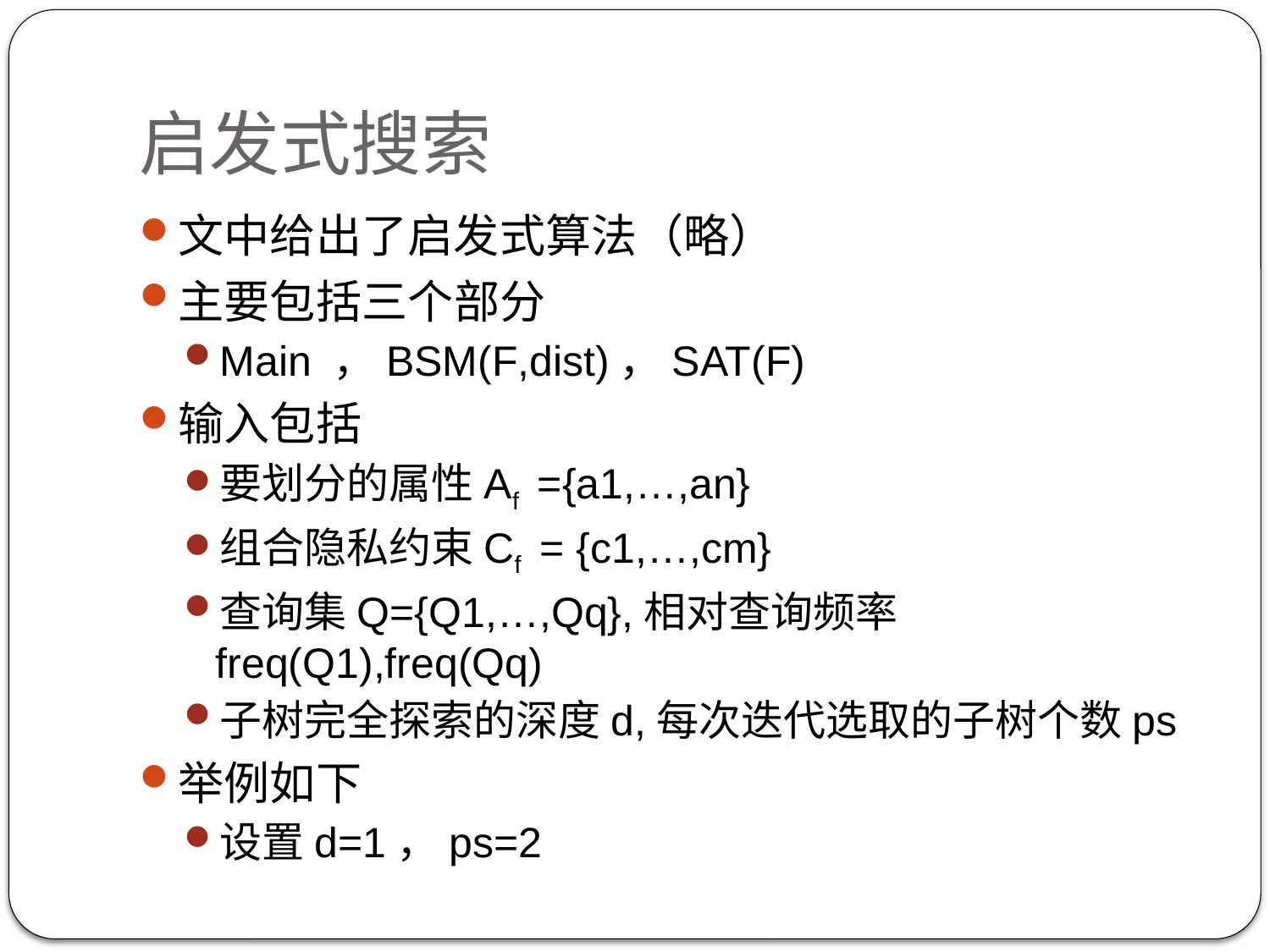

# 启发式搜索
文中给出了启发式算法（略）
主要包括三个部分
Main ，BSM(F,dist)，SAT(F)
输入包括
要划分的属性Af  ={a1,…,an}
组合隐私约束Cf  = {c1,…,cm}
查询集Q={Q1,…,Qq},相对查询频率freq(Q1),freq(Qq)
子树完全探索的深度d,每次迭代选取的子树个数ps
举例如下
设置d=1，ps=2